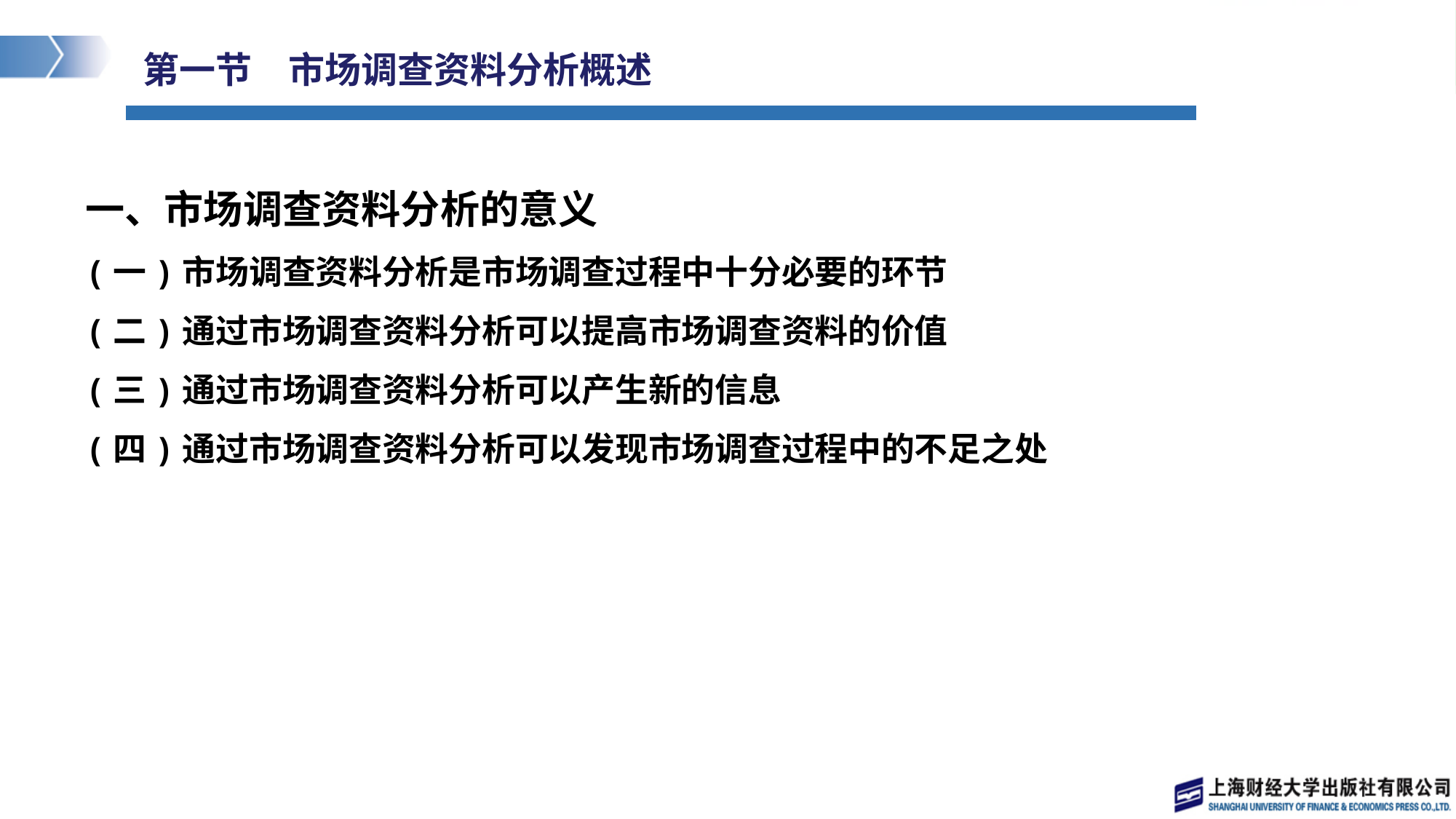

# 第一节　市场调查资料分析概述
一、市场调查资料分析的意义
(一)市场调查资料分析是市场调查过程中十分必要的环节
(二)通过市场调查资料分析可以提高市场调查资料的价值
(三)通过市场调查资料分析可以产生新的信息
(四)通过市场调查资料分析可以发现市场调查过程中的不足之处